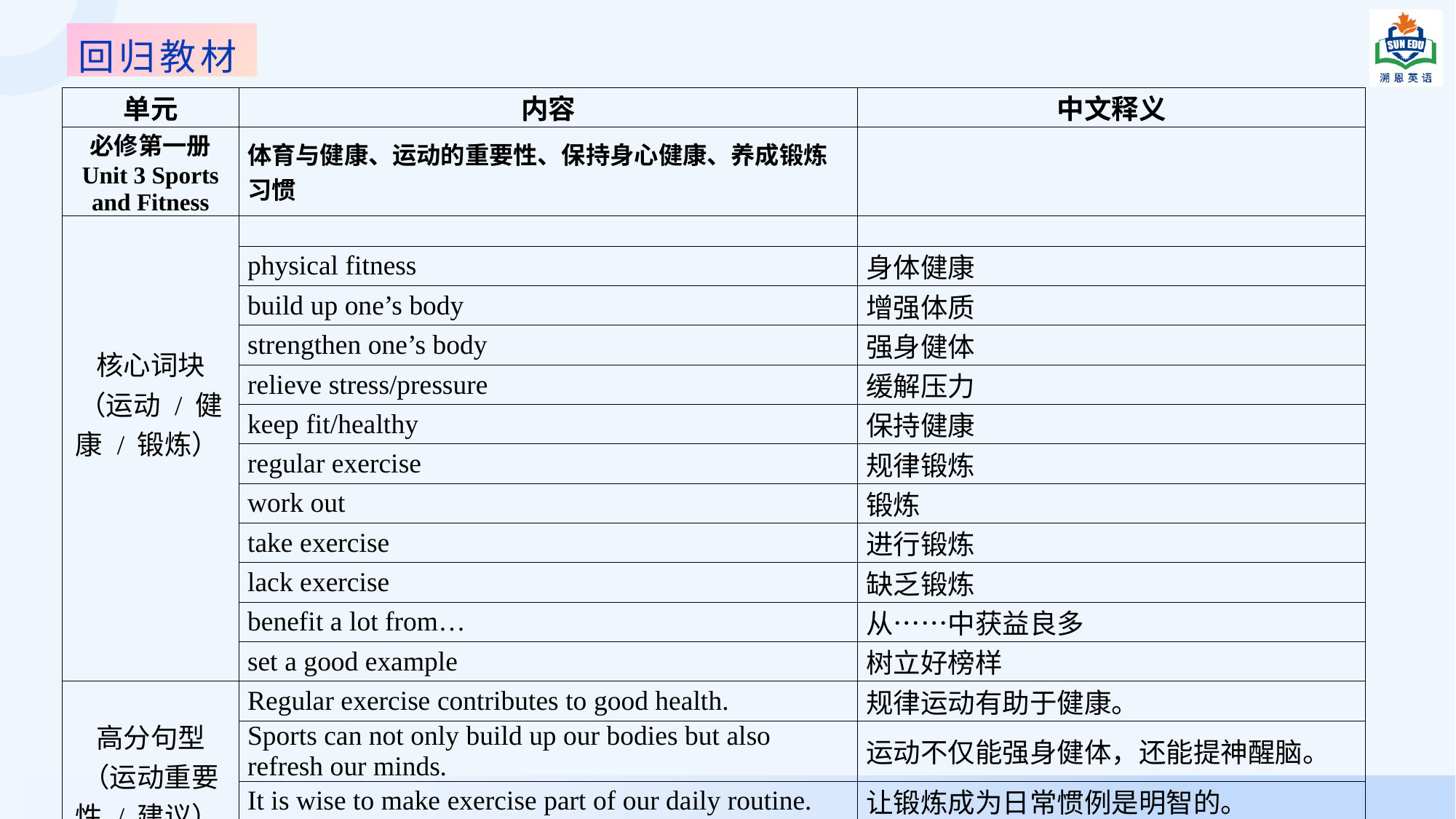

回归教材
| 单元 | 内容 | 中文释义 |
| --- | --- | --- |
| 必修第一册 Unit 3 Sports and Fitness | 体育与健康、运动的重要性、保持身心健康、养成锻炼习惯 |  |
| 核心词块（运动 / 健康 / 锻炼） |  |  |
|  | physical fitness | 身体健康 |
|  | build up one’s body | 增强体质 |
|  | strengthen one’s body | 强身健体 |
|  | relieve stress/pressure | 缓解压力 |
|  | keep fit/healthy | 保持健康 |
|  | regular exercise | 规律锻炼 |
|  | work out | 锻炼 |
|  | take exercise | 进行锻炼 |
|  | lack exercise | 缺乏锻炼 |
|  | benefit a lot from… | 从……中获益良多 |
|  | set a good example | 树立好榜样 |
| 高分句型（运动重要性 / 建议） | Regular exercise contributes to good health. | 规律运动有助于健康。 |
|  | Sports can not only build up our bodies but also refresh our minds. | 运动不仅能强身健体，还能提神醒脑。 |
|  | It is wise to make exercise part of our daily routine. | 让锻炼成为日常惯例是明智的。 |
|  | We should make exercise a habit rather than a choice. | 我们应把锻炼当成习惯而非选择。 |
|  | Only by keeping active can we stay energetic in study. | 只有保持活跃，学习才能精力充沛。 |